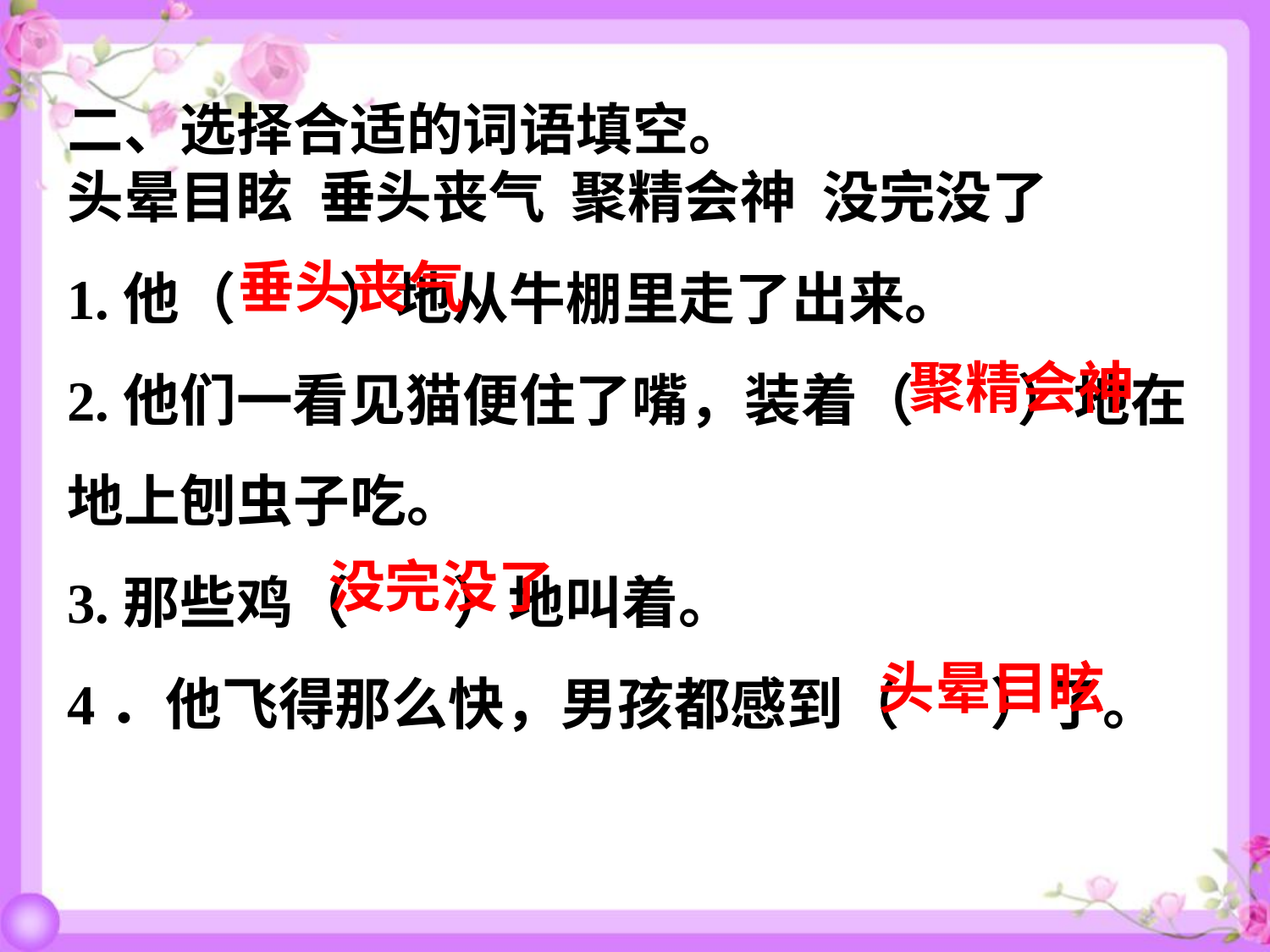

二、选择合适的词语填空。
头晕目眩  垂头丧气  聚精会神  没完没了
1.他（        ）地从牛棚里走了出来。
2.他们一看见猫便住了嘴，装着（        ）地在地上刨虫子吃。
3.那些鸡（        ）地叫着。
4．他飞得那么快，男孩都感到（       ）了。
垂头丧气
聚精会神
没完没了
头晕目眩